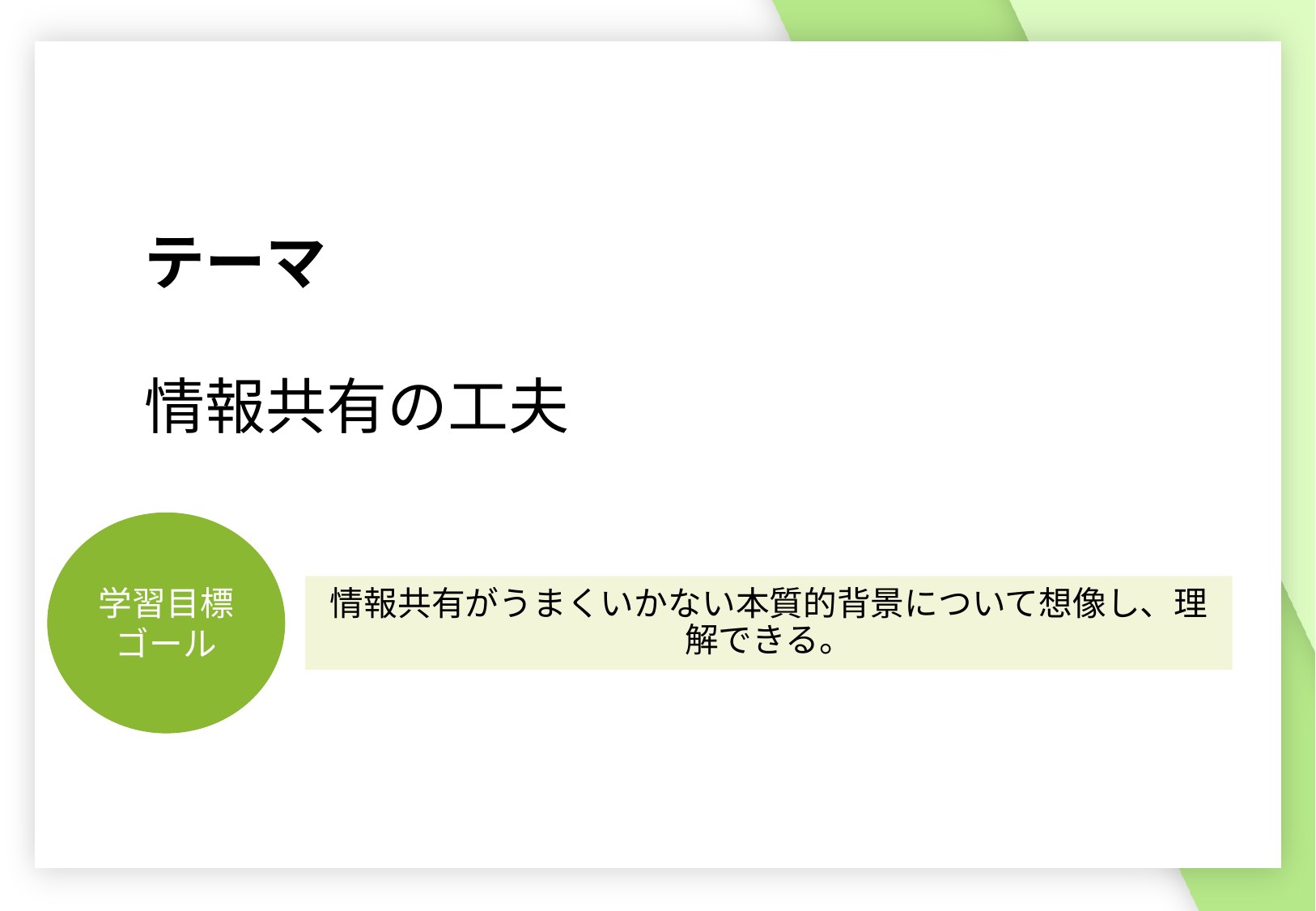

情報共有の工夫
情報共有がうまくいかない本質的背景について想像し、理解できる。